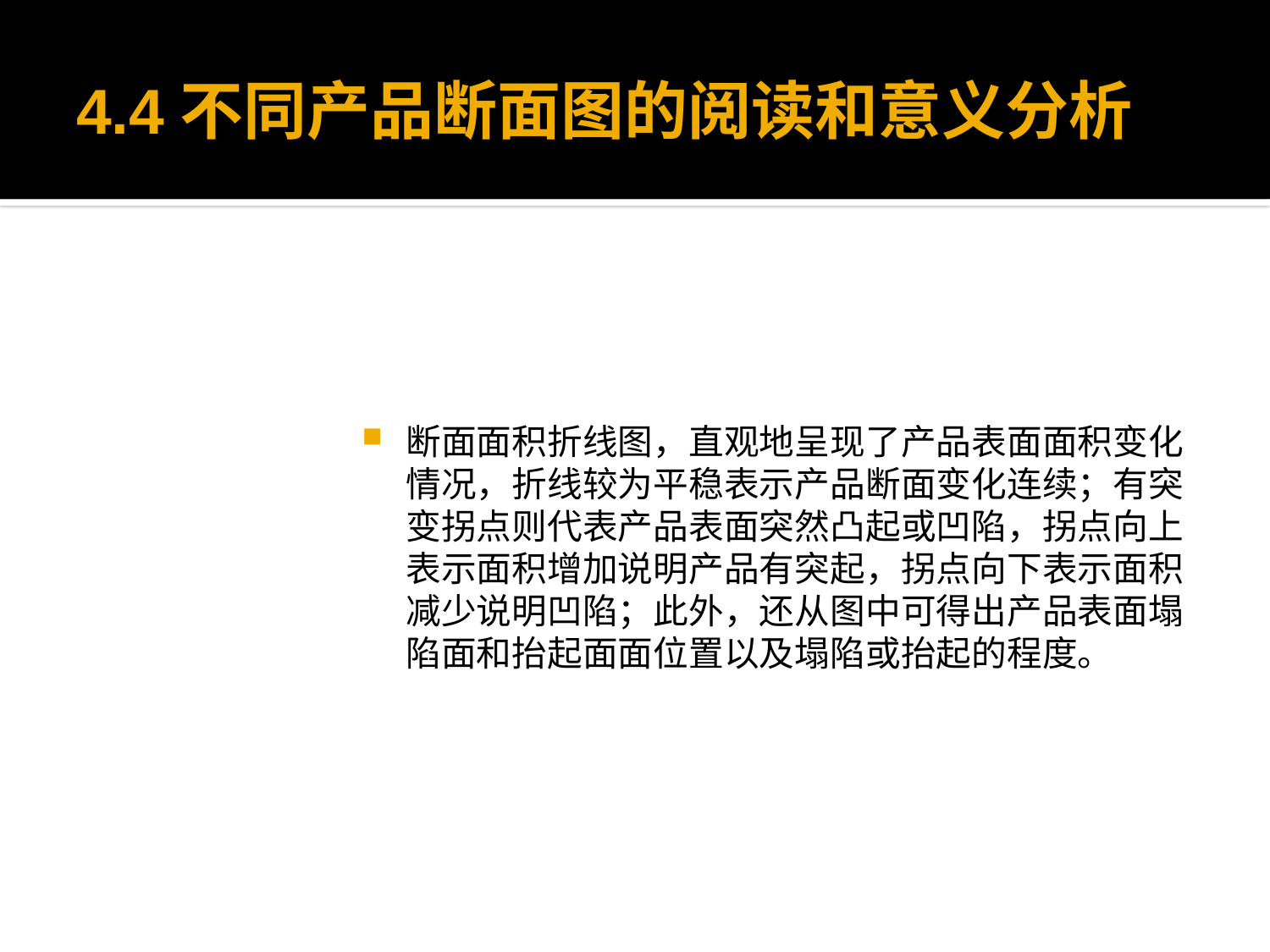

# 4.4不同产品断面图的阅读和意义分析
断面面积折线图，直观地呈现了产品表面面积变化情况，折线较为平稳表示产品断面变化连续；有突变拐点则代表产品表面突然凸起或凹陷，拐点向上表示面积增加说明产品有突起，拐点向下表示面积减少说明凹陷；此外，还从图中可得出产品表面塌陷面和抬起面面位置以及塌陷或抬起的程度。